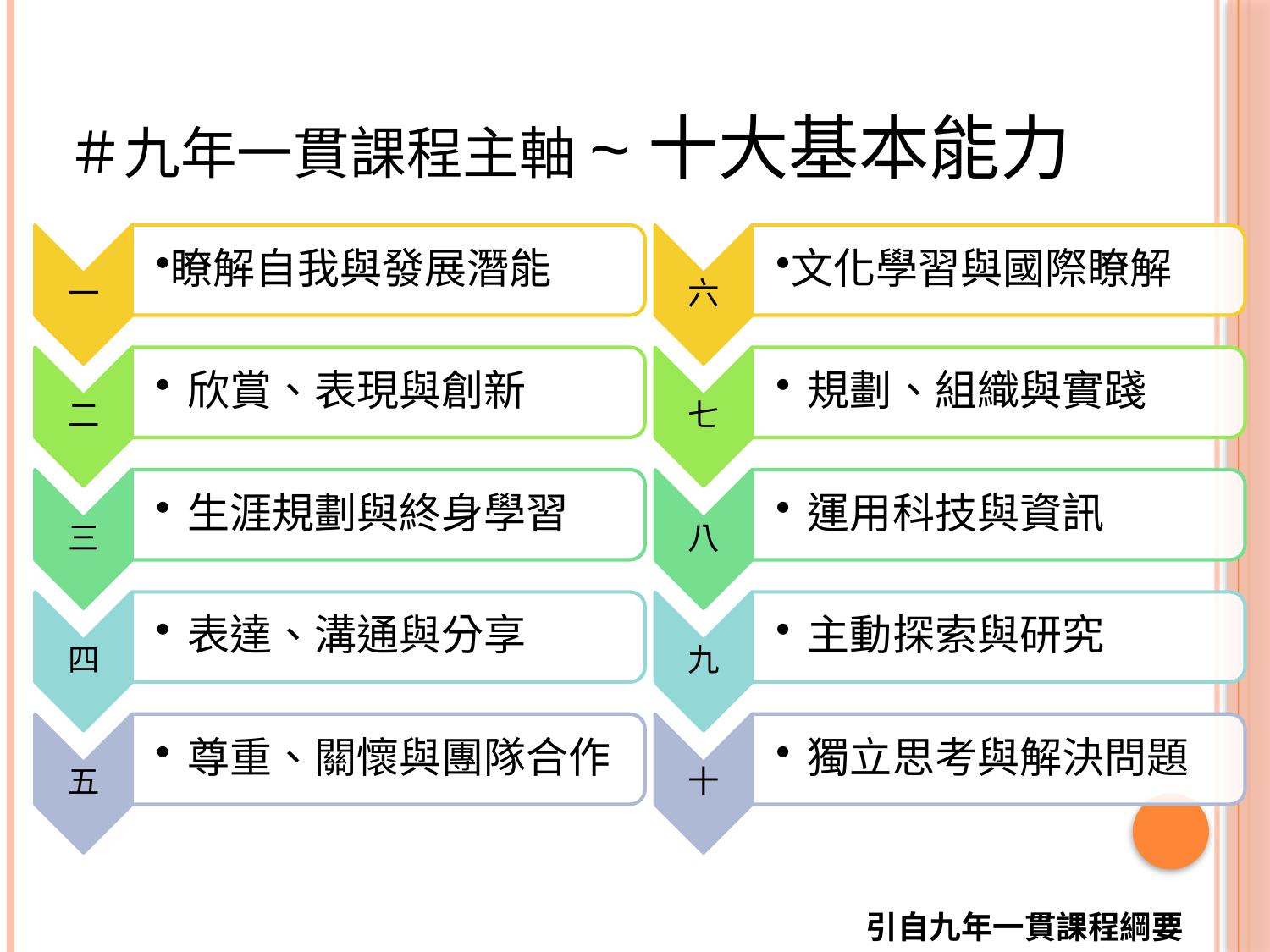

＃九年一貫課程主軸~十大基本能力
一
瞭解自我與發展潛能
二
欣賞、表現與創新
三
生涯規劃與終身學習
四
表達、溝通與分享
五
尊重、關懷與團隊合作
六
文化學習與國際瞭解
七
規劃、組織與實踐
八
運用科技與資訊
九
主動探索與研究
十
獨立思考與解決問題
引自九年一貫課程綱要